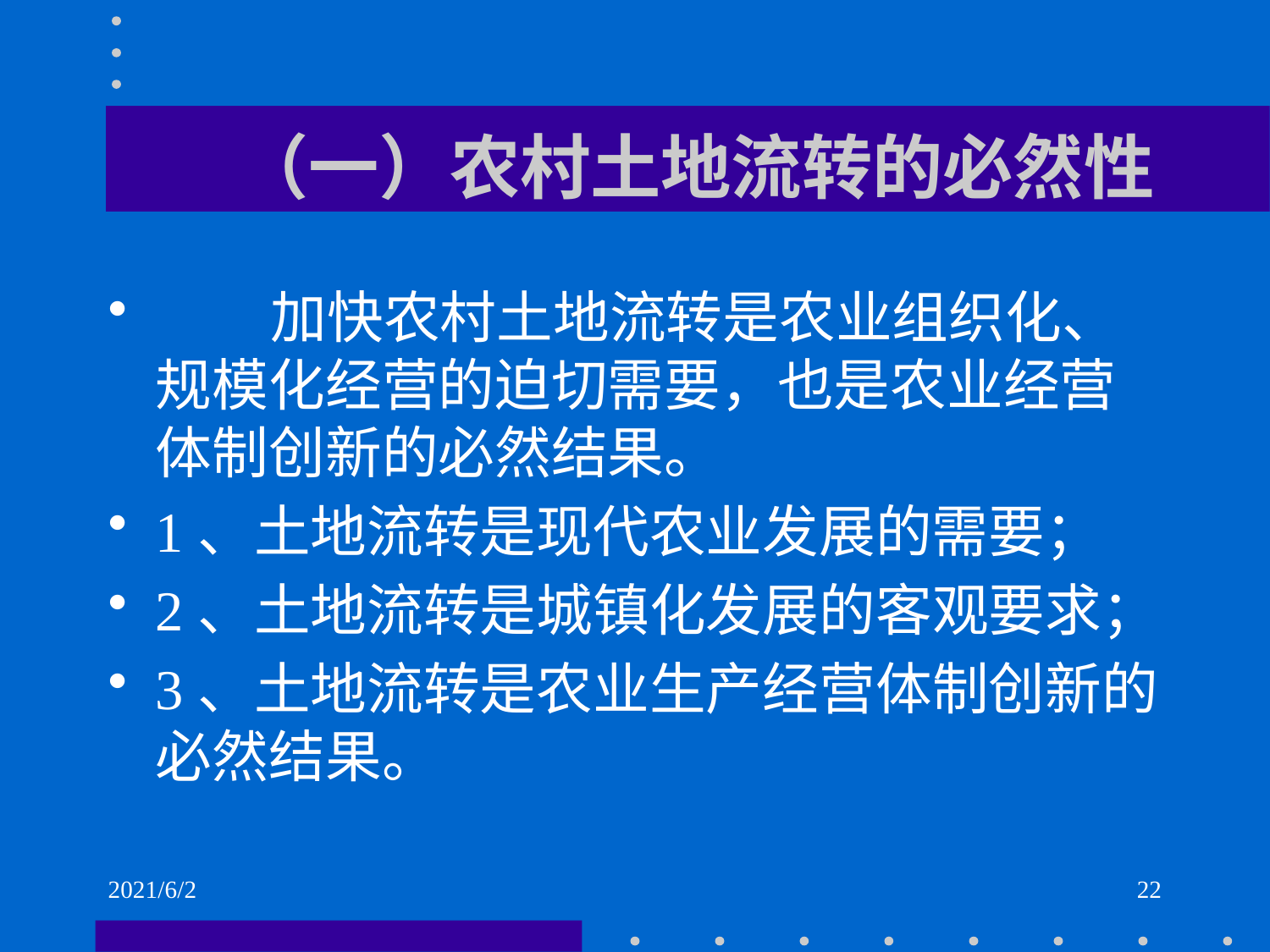

# （一）农村土地流转的必然性
        加快农村土地流转是农业组织化、规模化经营的迫切需要，也是农业经营体制创新的必然结果。
1、土地流转是现代农业发展的需要；
2、土地流转是城镇化发展的客观要求；
3、土地流转是农业生产经营体制创新的必然结果。
2021/6/2
22